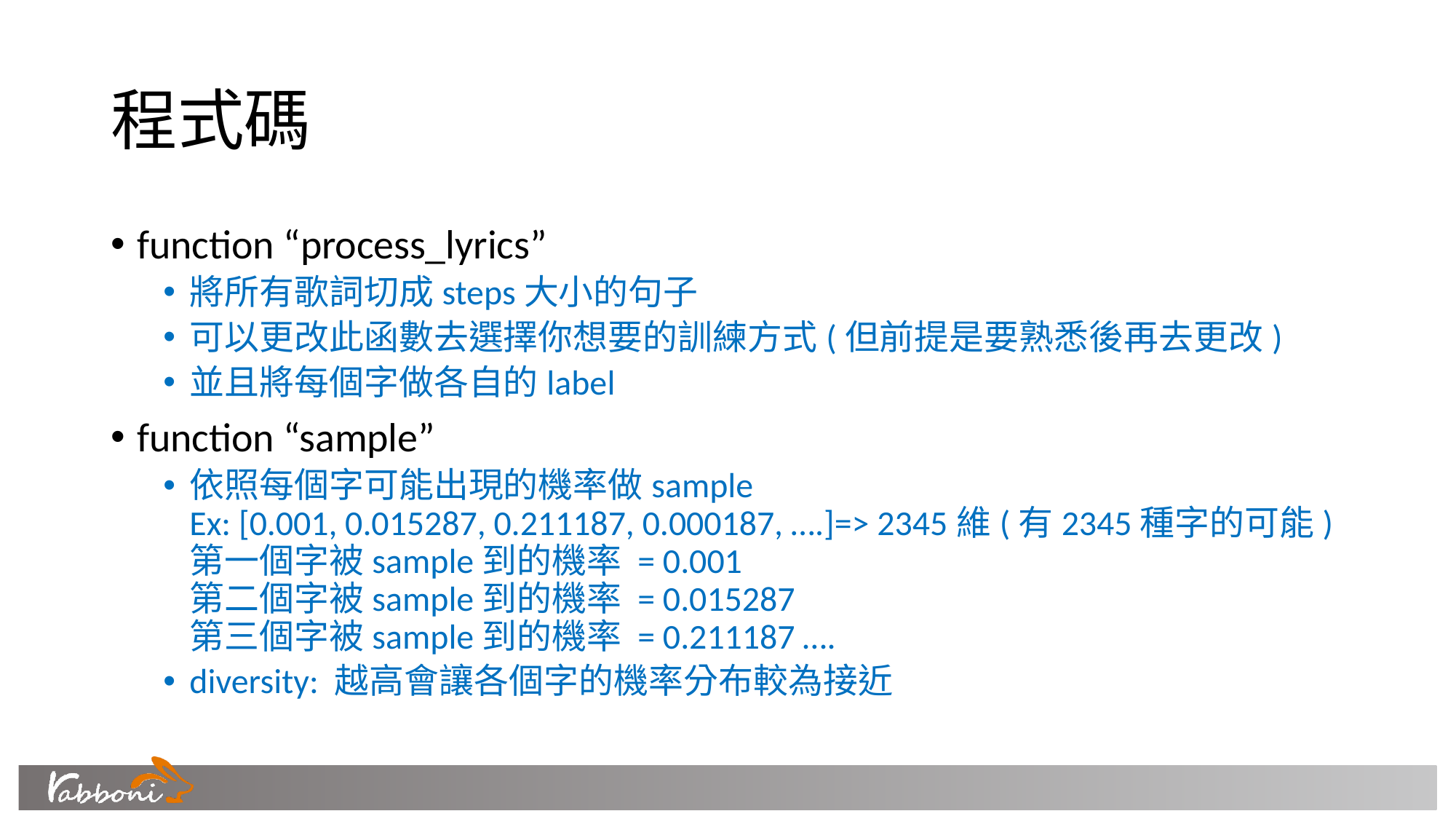

# 程式碼
function “process_lyrics”
將所有歌詞切成steps大小的句子
可以更改此函數去選擇你想要的訓練方式(但前提是要熟悉後再去更改)
並且將每個字做各自的label
function “sample”
依照每個字可能出現的機率做sample
Ex: [0.001, 0.015287, 0.211187, 0.000187, ….]=> 2345維(有2345種字的可能)
第一個字被sample到的機率 = 0.001
第二個字被sample到的機率 = 0.015287
第三個字被sample到的機率 = 0.211187 ….
diversity: 越高會讓各個字的機率分布較為接近